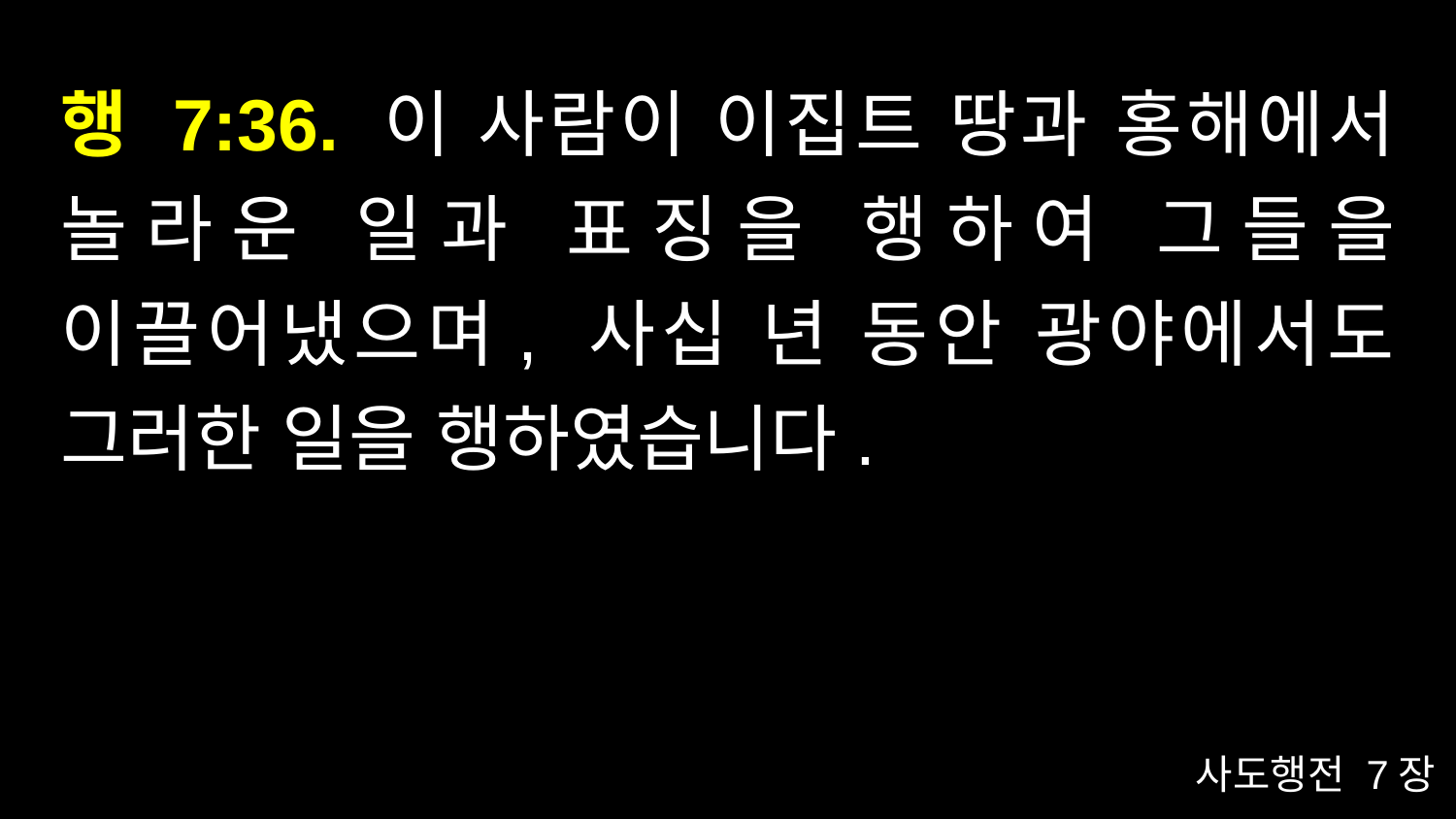

# 행 7:36. 이 사람이 이집트 땅과 홍해에서 놀라운 일과 표징을 행하여 그들을 이끌어냈으며, 사십 년 동안 광야에서도 그러한 일을 행하였습니다.
사도행전 7장